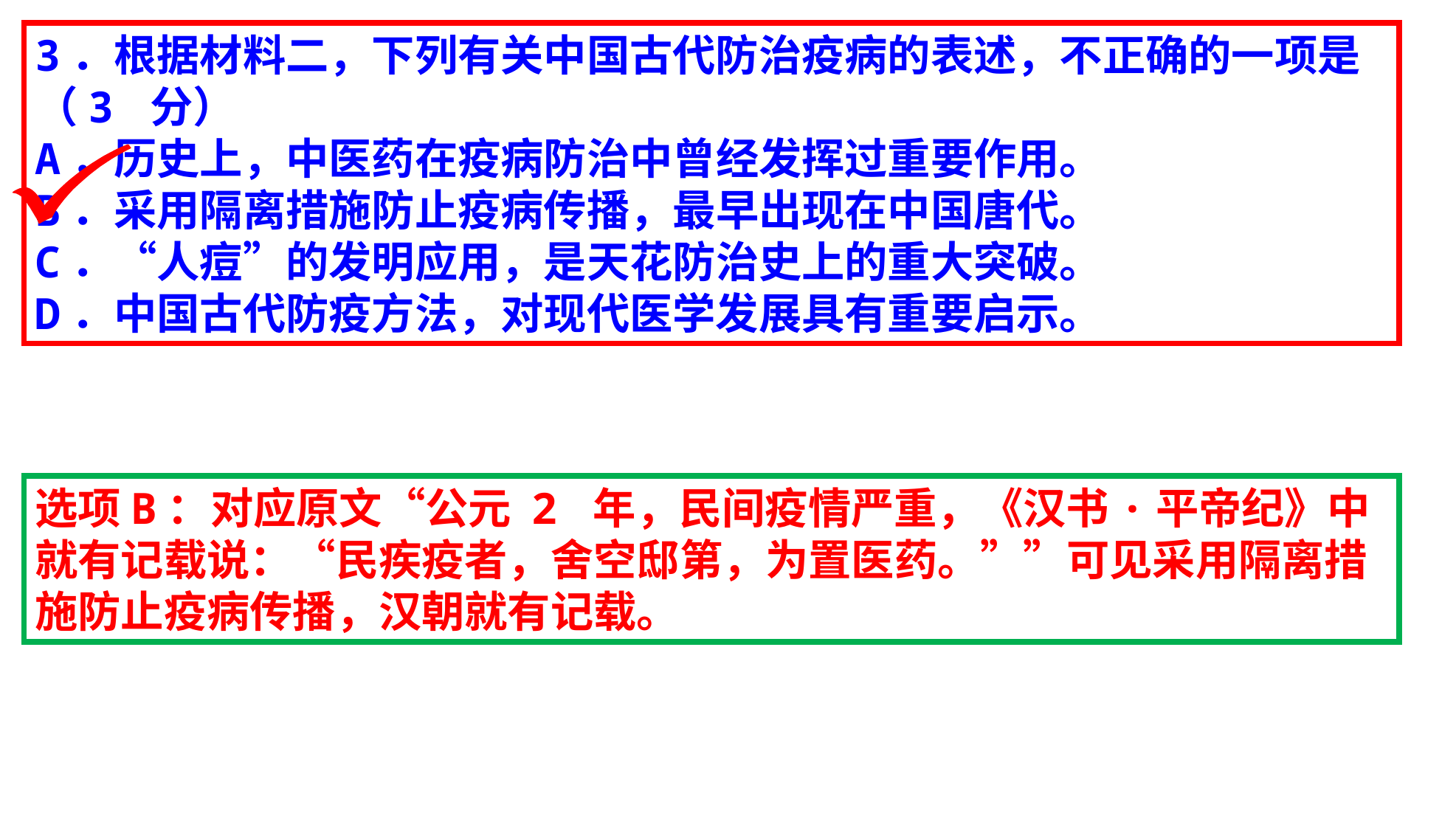

3．根据材料二，下列有关中国古代防治疫病的表述，不正确的一项是（3 分）
A．历史上，中医药在疫病防治中曾经发挥过重要作用。
B．采用隔离措施防止疫病传播，最早出现在中国唐代。
C．“人痘”的发明应用，是天花防治史上的重大突破。
D．中国古代防疫方法，对现代医学发展具有重要启示。

选项B：对应原文“公元 2 年，民间疫情严重，《汉书·平帝纪》中就有记载说：“民疾疫者，舍空邸第，为置医药。””可见采用隔离措施防止疫病传播，汉朝就有记载。